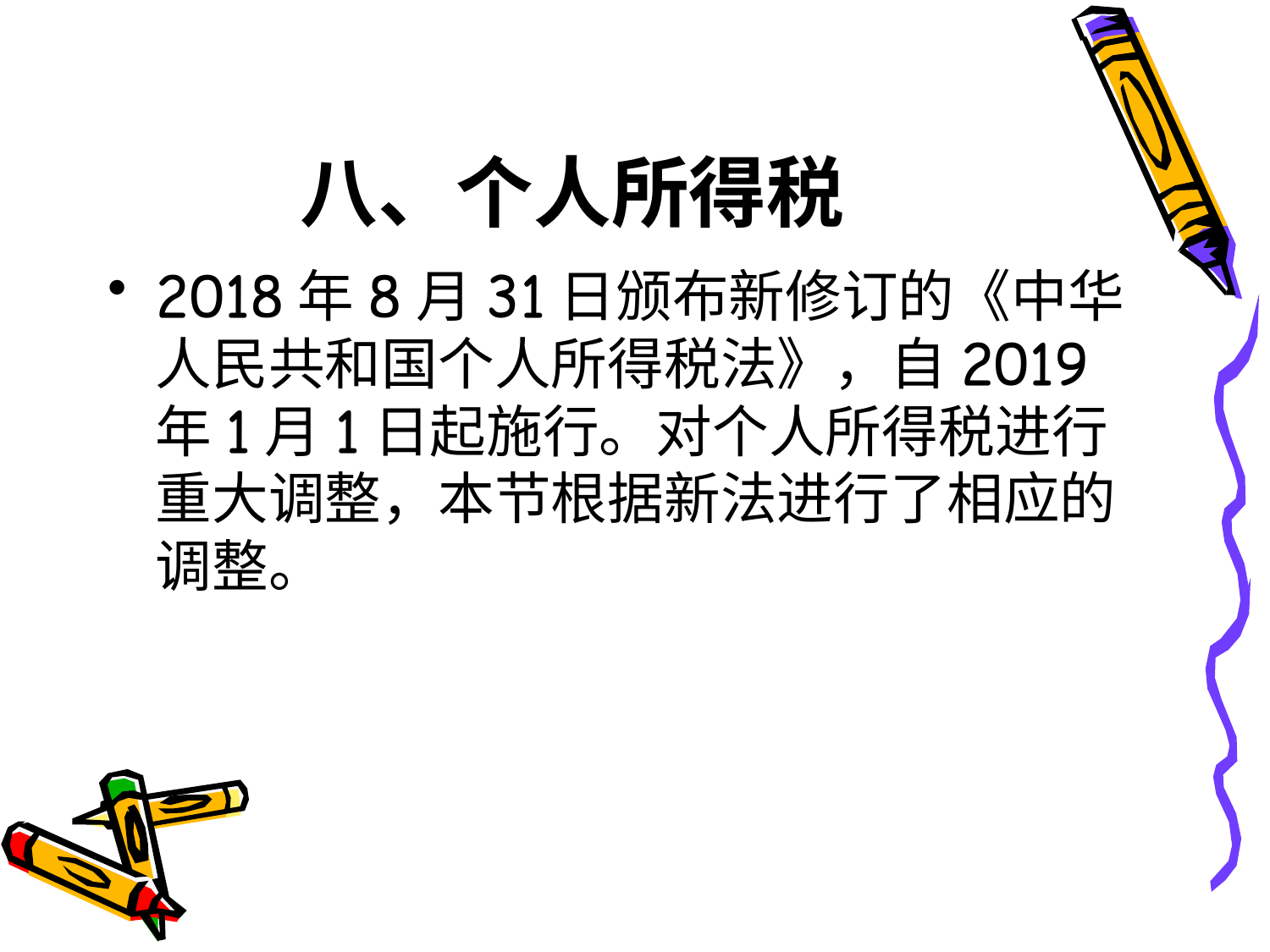

# 八、个人所得税
2018年8月31日颁布新修订的《中华人民共和国个人所得税法》，自2019年1月1日起施行。对个人所得税进行重大调整，本节根据新法进行了相应的调整。